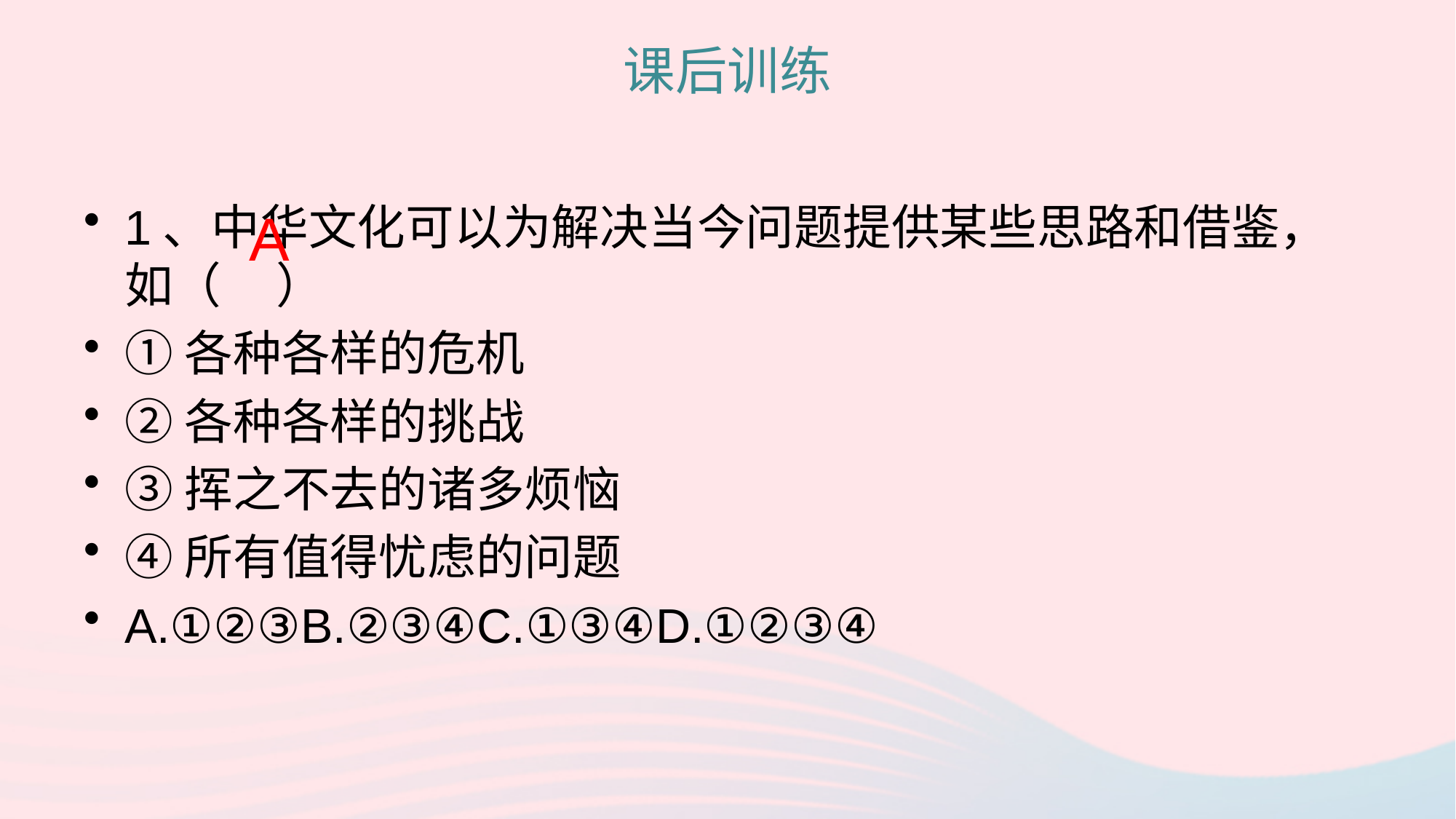

# 课后训练
1、中华文化可以为解决当今问题提供某些思路和借鉴，如（     ）
①各种各样的危机
②各种各样的挑战
③挥之不去的诸多烦恼
④所有值得忧虑的问题
A.①②③B.②③④C.①③④D.①②③④
A